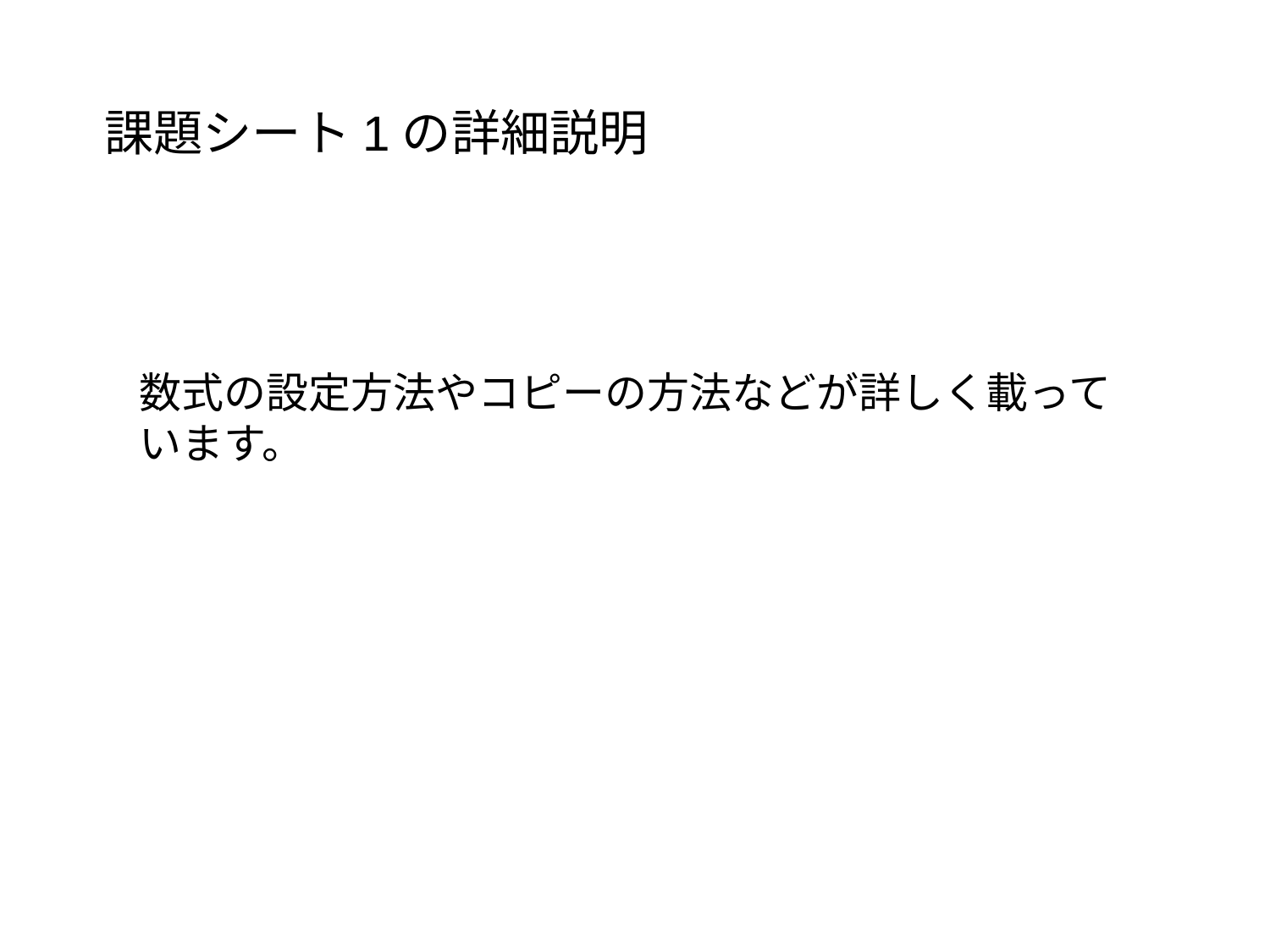

課題シート1の詳細説明
数式の設定方法やコピーの方法などが詳しく載っています。